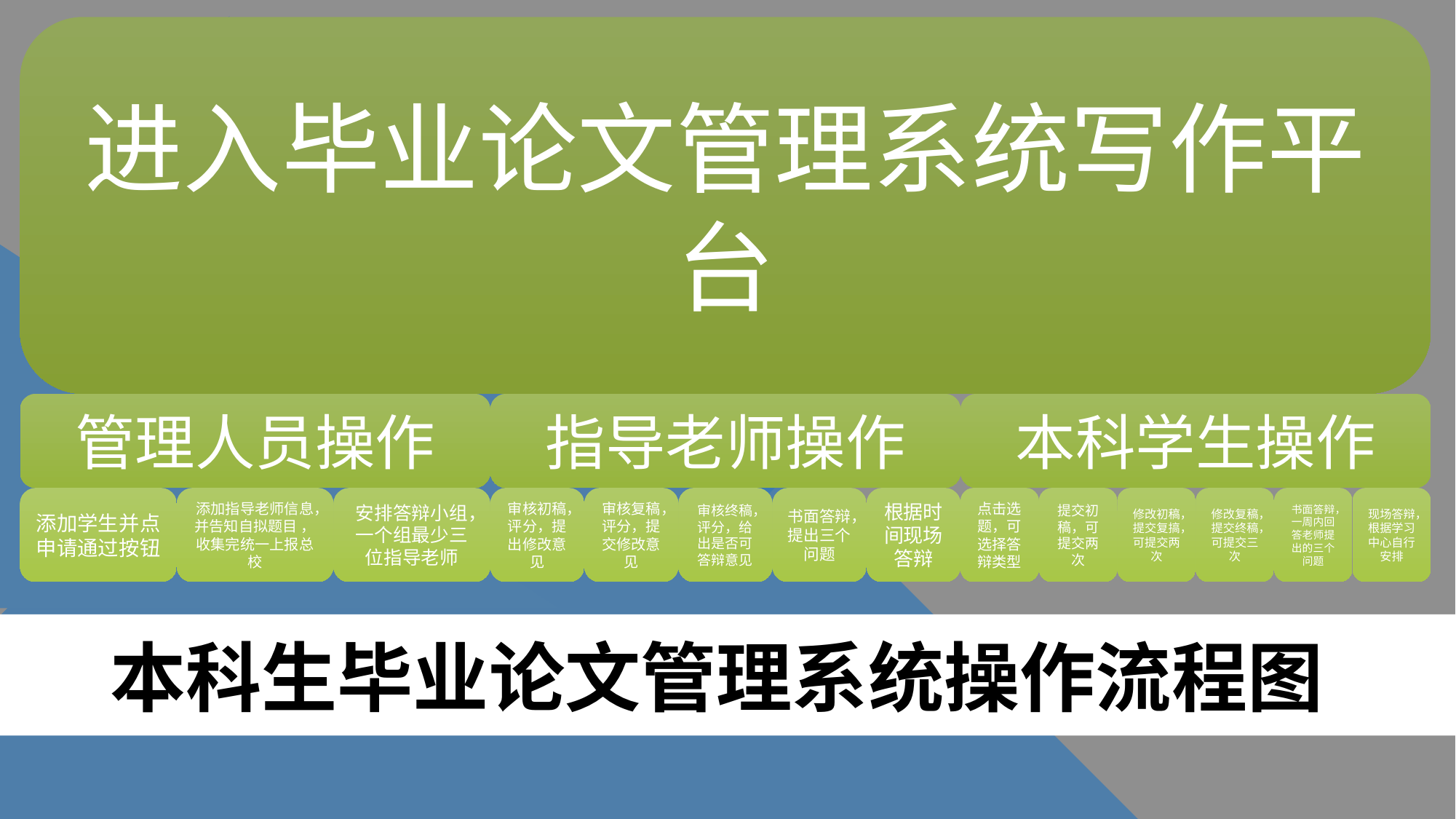

进入毕业论文管理系统写作平台
管理人员操作
添加学生并点申请通过按钮
添加指导老师信息，并告知自拟题目 ，收集完统一上报总校
指导老师操作
安排答辩小组，一个组最少三位指导老师
审核初稿，评分，提出修改意见
审核复稿，评分，提交修改意见
审核终稿，评分，给出是否可答辩意见
书面答辩，提出三个问题
根据时间现场答辩
本科学生操作
点击选题，可选择答辩类型
提交初稿，可提交两次
修改初稿，提交复搞，可提交两次
修改复稿，提交终稿，可提交三次
书面答辩，一周内回答老师提出的三个问题
现场答辩，根据学习中心自行安排

1
# 本科生毕业论文管理系统操作流程图